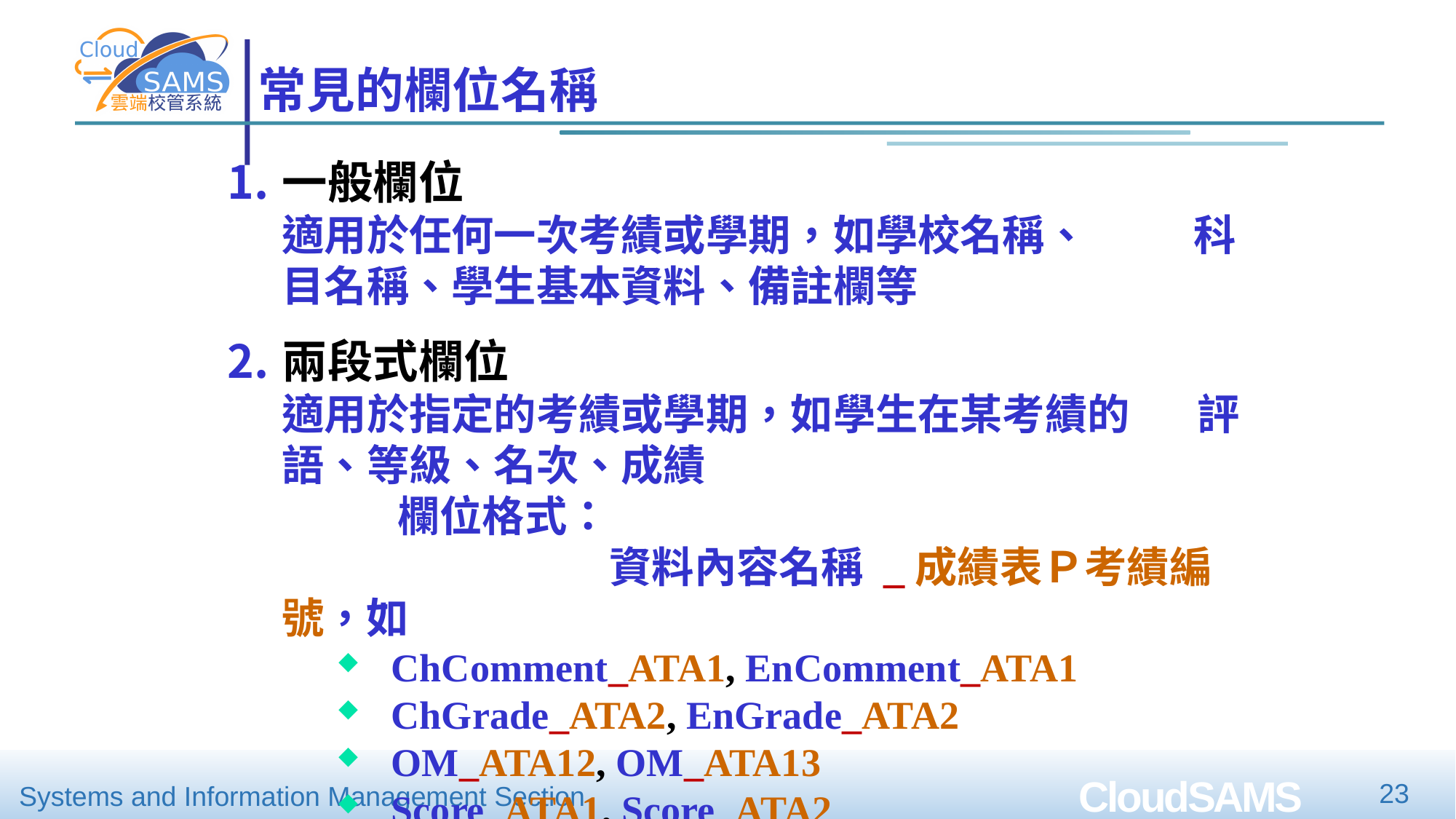

# 常見的欄位名稱
一般欄位
適用於任何一次考績或學期，如學校名稱、           科目名稱、學生基本資料、備註欄等
兩段式欄位
適用於指定的考績或學期，如學生在某考績的       評語、等級、名次、成績                                                                    欄位格式：								資料內容名稱 _成績表Ｐ考績編號，如
ChComment_ATA1, EnComment_ATA1
ChGrade_ATA2, EnGrade_ATA2
OM_ATA12, OM_ATA13
Score_ATA1, Score_ATA2
23